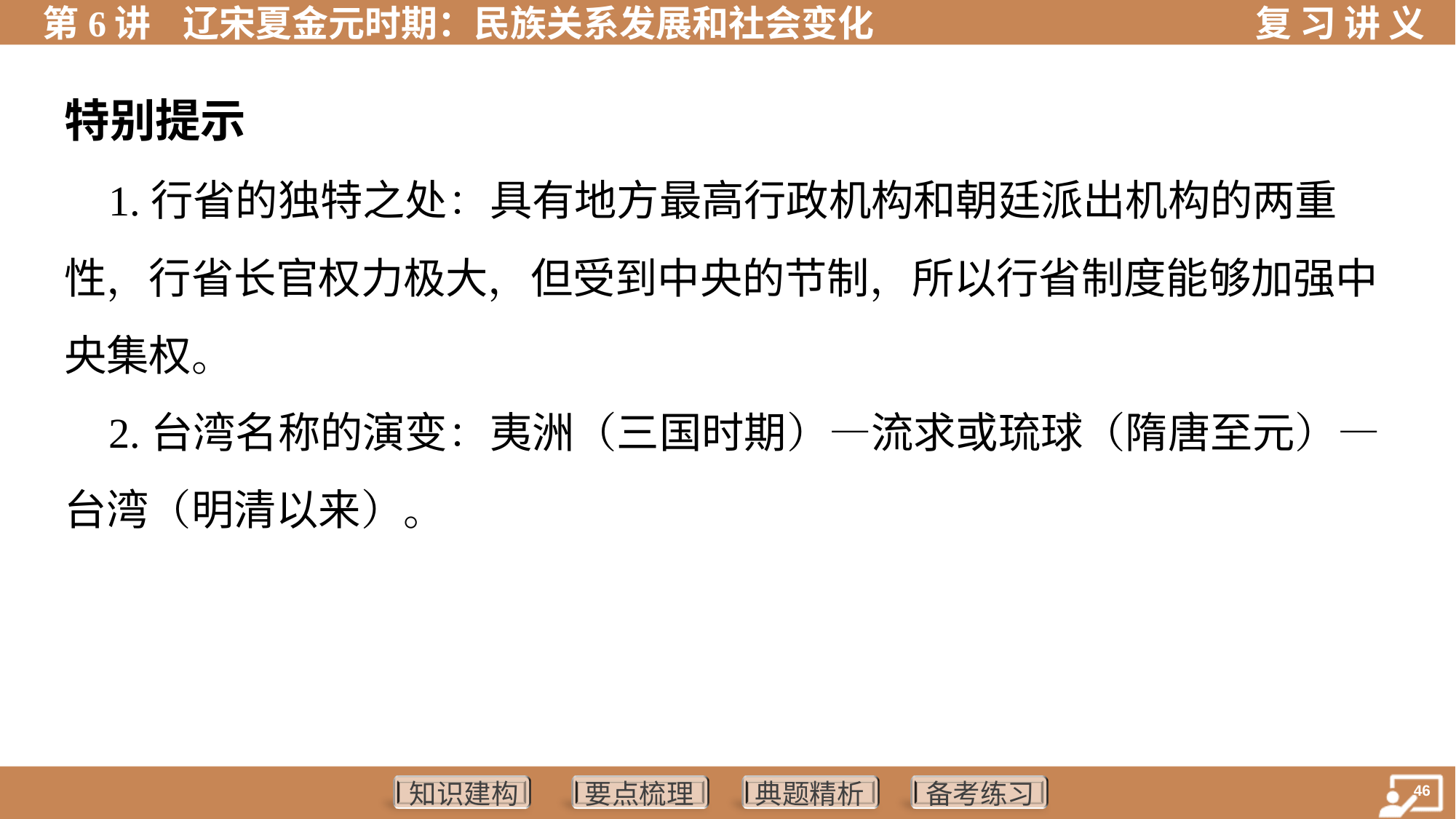

特别提示
    1.行省的独特之处：具有地方最高行政机构和朝廷派出机构的两重
性，行省长官权力极大，但受到中央的节制，所以行省制度能够加强中
央集权。
    2.台湾名称的演变：夷洲（三国时期）—流求或琉球（隋唐至元）—
台湾（明清以来）。